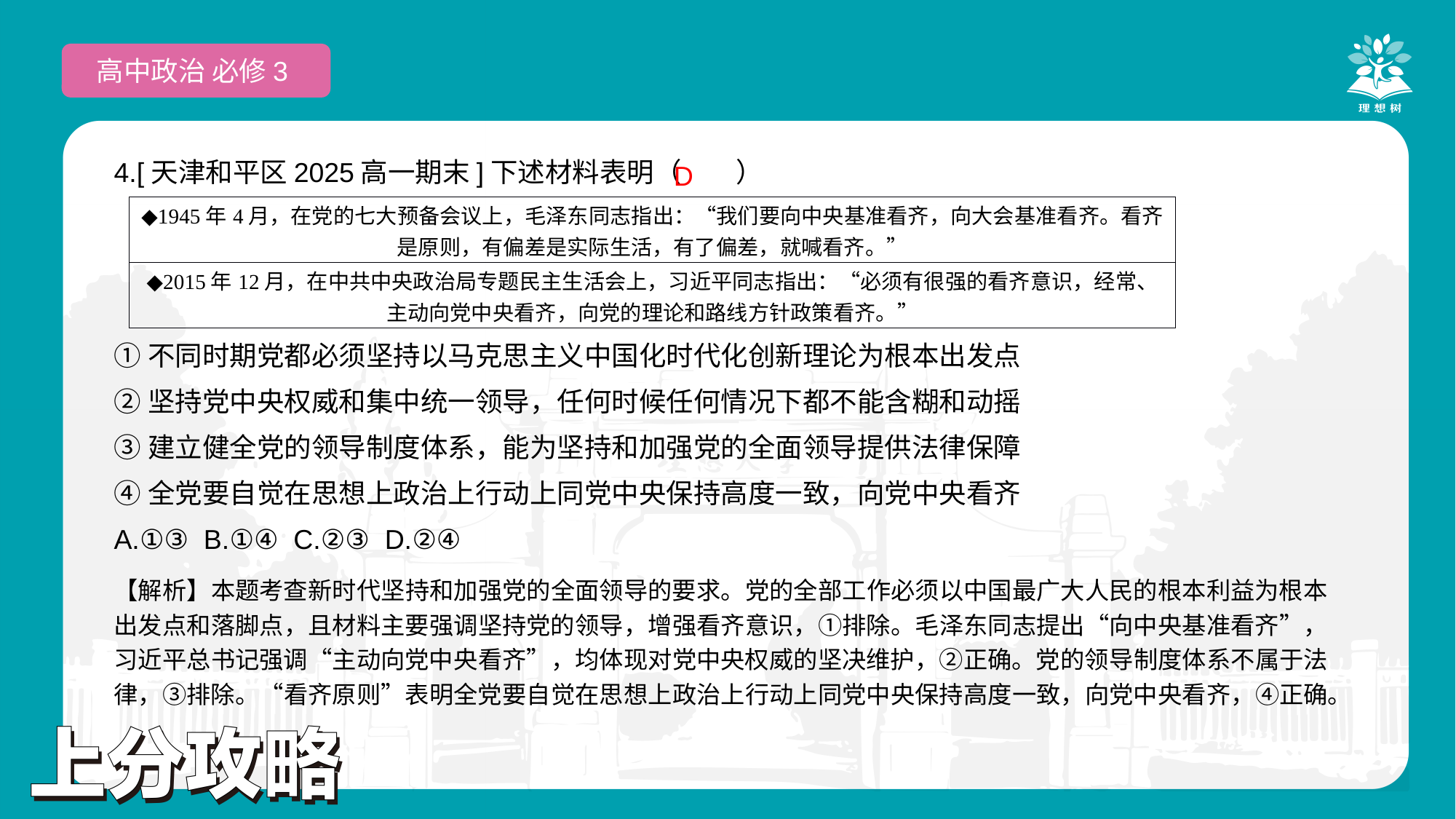

高中政治 必修3
4.[天津和平区2025高一期末]下述材料表明（　　）

①不同时期党都必须坚持以马克思主义中国化时代化创新理论为根本出发点
②坚持党中央权威和集中统一领导，任何时候任何情况下都不能含糊和动摇
③建立健全党的领导制度体系，能为坚持和加强党的全面领导提供法律保障
④全党要自觉在思想上政治上行动上同党中央保持高度一致，向党中央看齐
A.①③  B.①④  C.②③  D.②④
D
| ◆1945年4月，在党的七大预备会议上，毛泽东同志指出：“我们要向中央基准看齐，向大会基准看齐。看齐是原则，有偏差是实际生活，有了偏差，就喊看齐。” |
| --- |
| ◆2015年12月，在中共中央政治局专题民主生活会上，习近平同志指出：“必须有很强的看齐意识，经常、主动向党中央看齐，向党的理论和路线方针政策看齐。” |
【解析】本题考查新时代坚持和加强党的全面领导的要求。党的全部工作必须以中国最广大人民的根本利益为根本出发点和落脚点，且材料主要强调坚持党的领导，增强看齐意识，①排除。毛泽东同志提出“向中央基准看齐”，习近平总书记强调“主动向党中央看齐”，均体现对党中央权威的坚决维护，②正确。党的领导制度体系不属于法律，③排除。“看齐原则”表明全党要自觉在思想上政治上行动上同党中央保持高度一致，向党中央看齐，④正确。